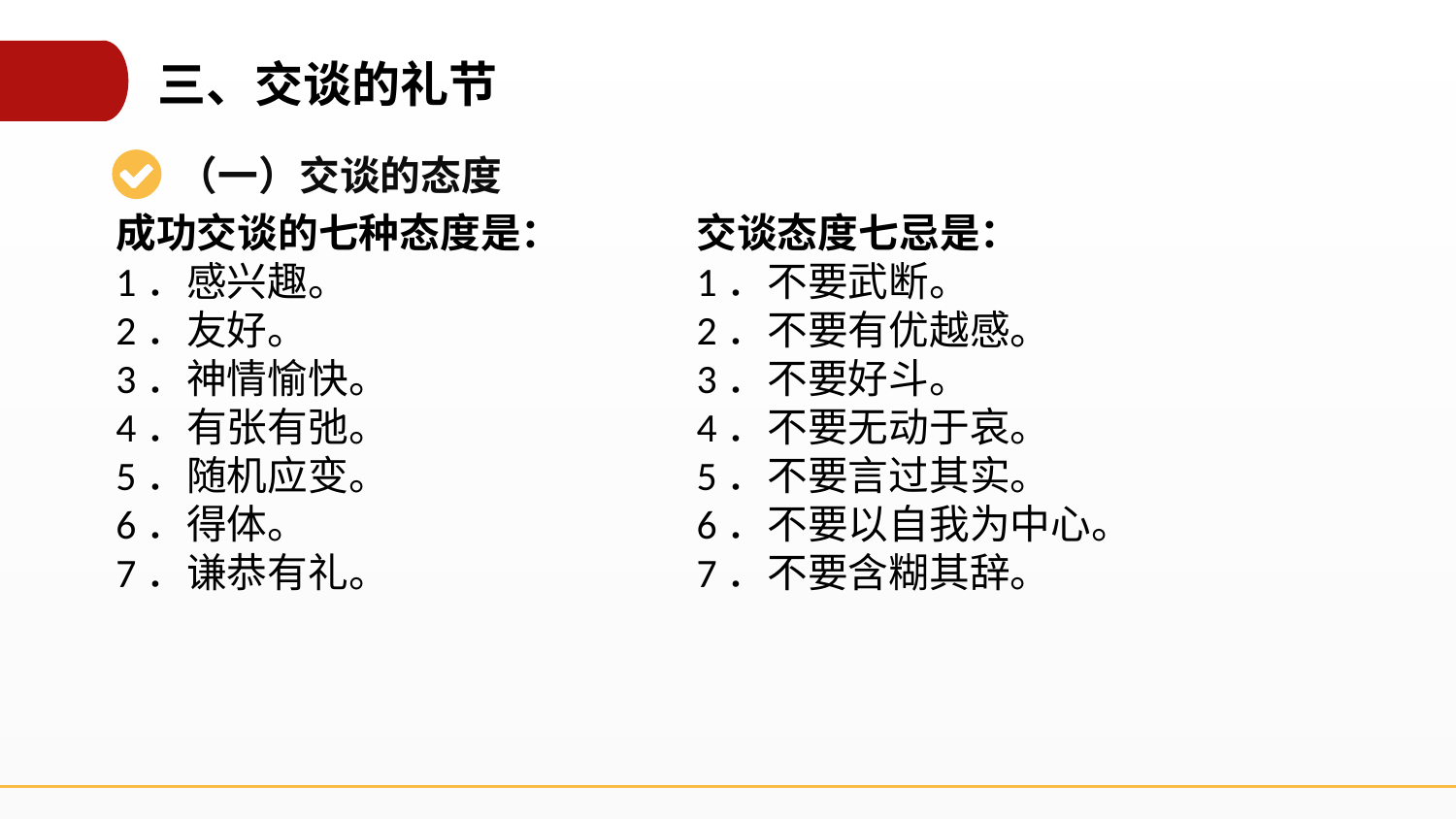

三、交谈的礼节

（一）交谈的态度
成功交谈的七种态度是：
1．感兴趣。
2．友好。
3．神情愉快。
4．有张有弛。
5．随机应变。
6．得体。
7．谦恭有礼。
交谈态度七忌是：
1．不要武断。
2．不要有优越感。
3．不要好斗。
4．不要无动于哀。
5．不要言过其实。
6．不要以自我为中心。
7．不要含糊其辞。